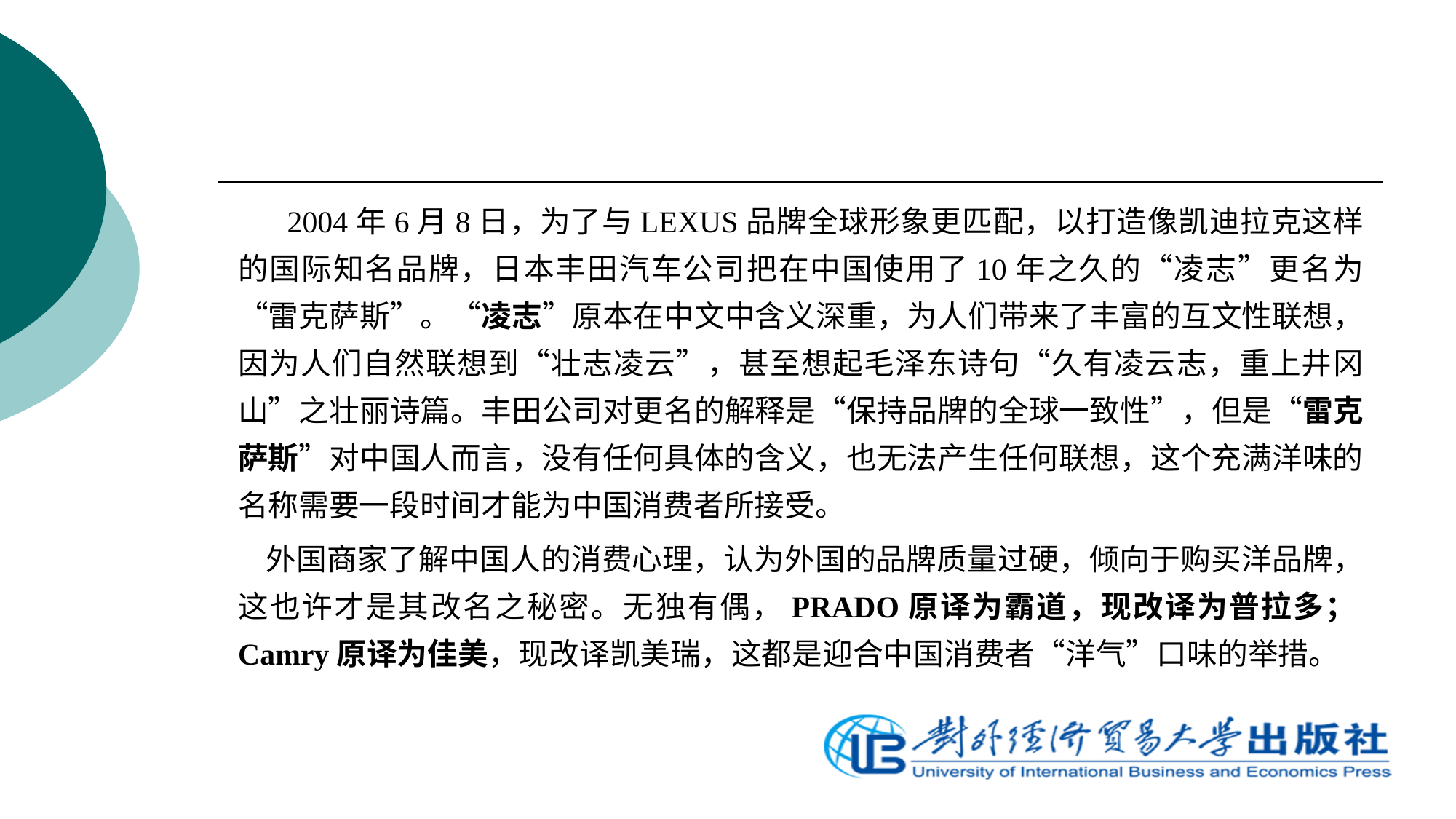

2004年6月8日，为了与LEXUS品牌全球形象更匹配，以打造像凯迪拉克这样的国际知名品牌，日本丰田汽车公司把在中国使用了10年之久的“凌志”更名为“雷克萨斯”。“凌志”原本在中文中含义深重，为人们带来了丰富的互文性联想，因为人们自然联想到“壮志凌云”，甚至想起毛泽东诗句“久有凌云志，重上井冈山”之壮丽诗篇。丰田公司对更名的解释是“保持品牌的全球一致性”，但是“雷克萨斯”对中国人而言，没有任何具体的含义，也无法产生任何联想，这个充满洋味的名称需要一段时间才能为中国消费者所接受。
         外国商家了解中国人的消费心理，认为外国的品牌质量过硬，倾向于购买洋品牌，这也许才是其改名之秘密。无独有偶，PRADO原译为霸道，现改译为普拉多；Camry原译为佳美，现改译凯美瑞，这都是迎合中国消费者“洋气”口味的举措。